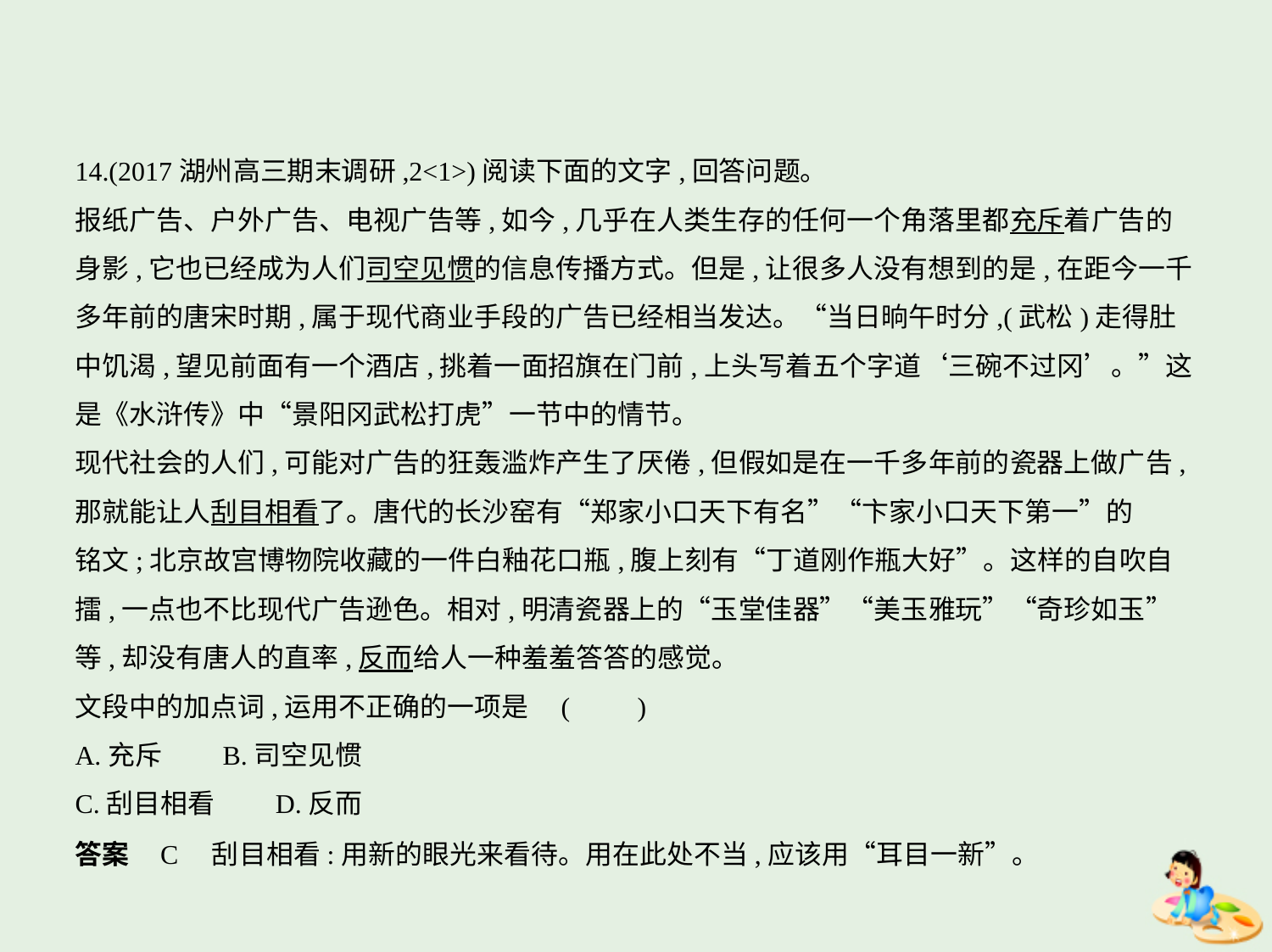

14.(2017湖州高三期末调研,2<1>)阅读下面的文字,回答问题。
报纸广告、户外广告、电视广告等,如今,几乎在人类生存的任何一个角落里都充斥着广告的
身影,它也已经成为人们司空见惯的信息传播方式。但是,让很多人没有想到的是,在距今一千
多年前的唐宋时期,属于现代商业手段的广告已经相当发达。“当日晌午时分,(武松)走得肚
中饥渴,望见前面有一个酒店,挑着一面招旗在门前,上头写着五个字道‘三碗不过冈’。”这
是《水浒传》中“景阳冈武松打虎”一节中的情节。
现代社会的人们,可能对广告的狂轰滥炸产生了厌倦,但假如是在一千多年前的瓷器上做广告,
那就能让人刮目相看了。唐代的长沙窑有“郑家小口天下有名”“卞家小口天下第一”的
铭文;北京故宫博物院收藏的一件白釉花口瓶,腹上刻有“丁道刚作瓶大好”。这样的自吹自
擂,一点也不比现代广告逊色。相对,明清瓷器上的“玉堂佳器”“美玉雅玩”“奇珍如玉”
等,却没有唐人的直率,反而给人一种羞羞答答的感觉。
文段中的加点词,运用不正确的一项是 (　　)
A.充斥　　B.司空见惯
C.刮目相看　　D.反而
答案    C　刮目相看:用新的眼光来看待。用在此处不当,应该用“耳目一新”。